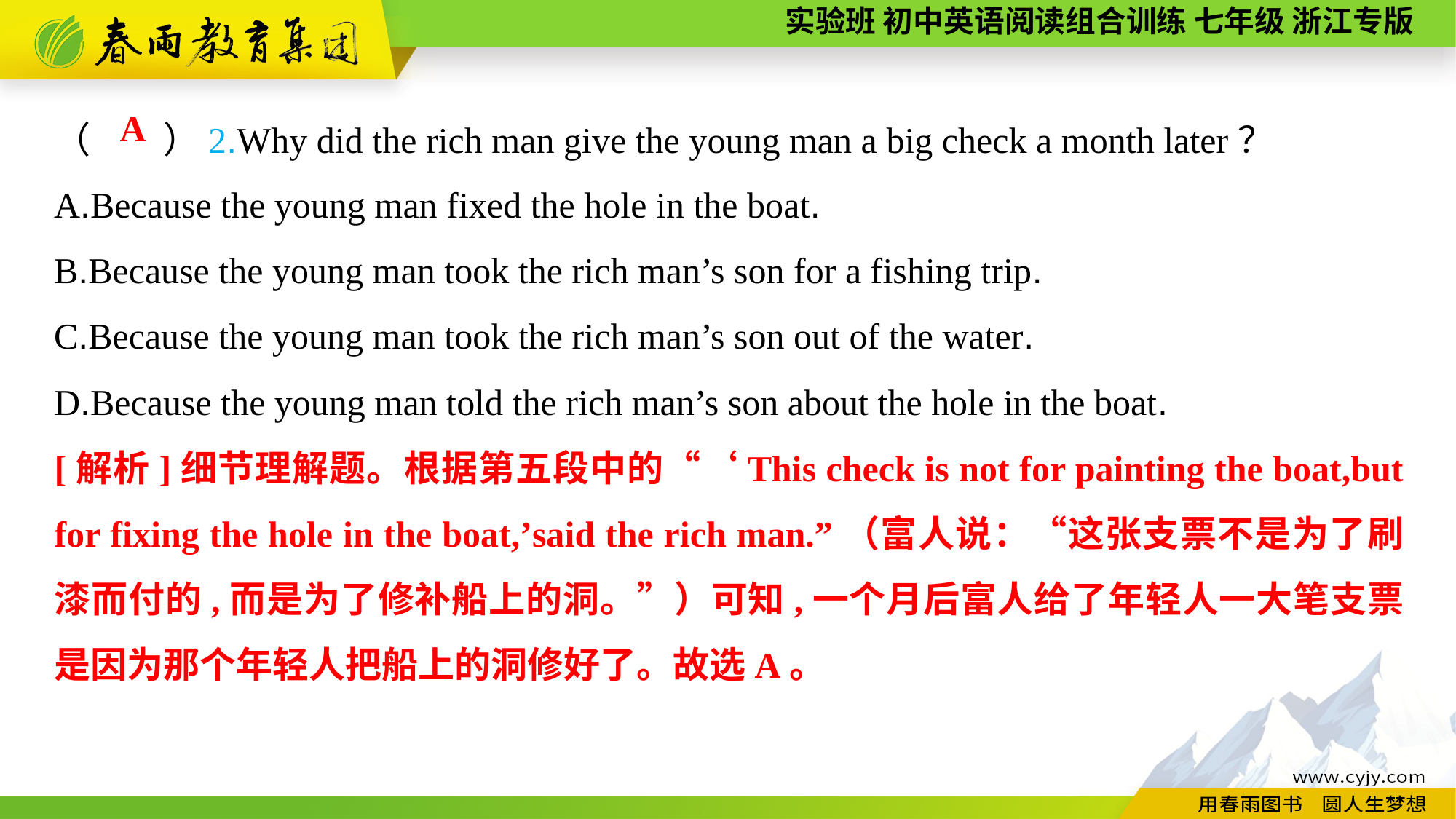

（　　）2.Why did the rich man give the young man a big check a month later？
A.Because the young man fixed the hole in the boat.
B.Because the young man took the rich man’s son for a fishing trip.
C.Because the young man took the rich man’s son out of the water.
D.Because the young man told the rich man’s son about the hole in the boat.
A
[解析]细节理解题。根据第五段中的“‘This check is not for painting the boat,but for fixing the hole in the boat,’said the rich man.”（富人说：“这张支票不是为了刷漆而付的,而是为了修补船上的洞。”）可知,一个月后富人给了年轻人一大笔支票是因为那个年轻人把船上的洞修好了。故选A。